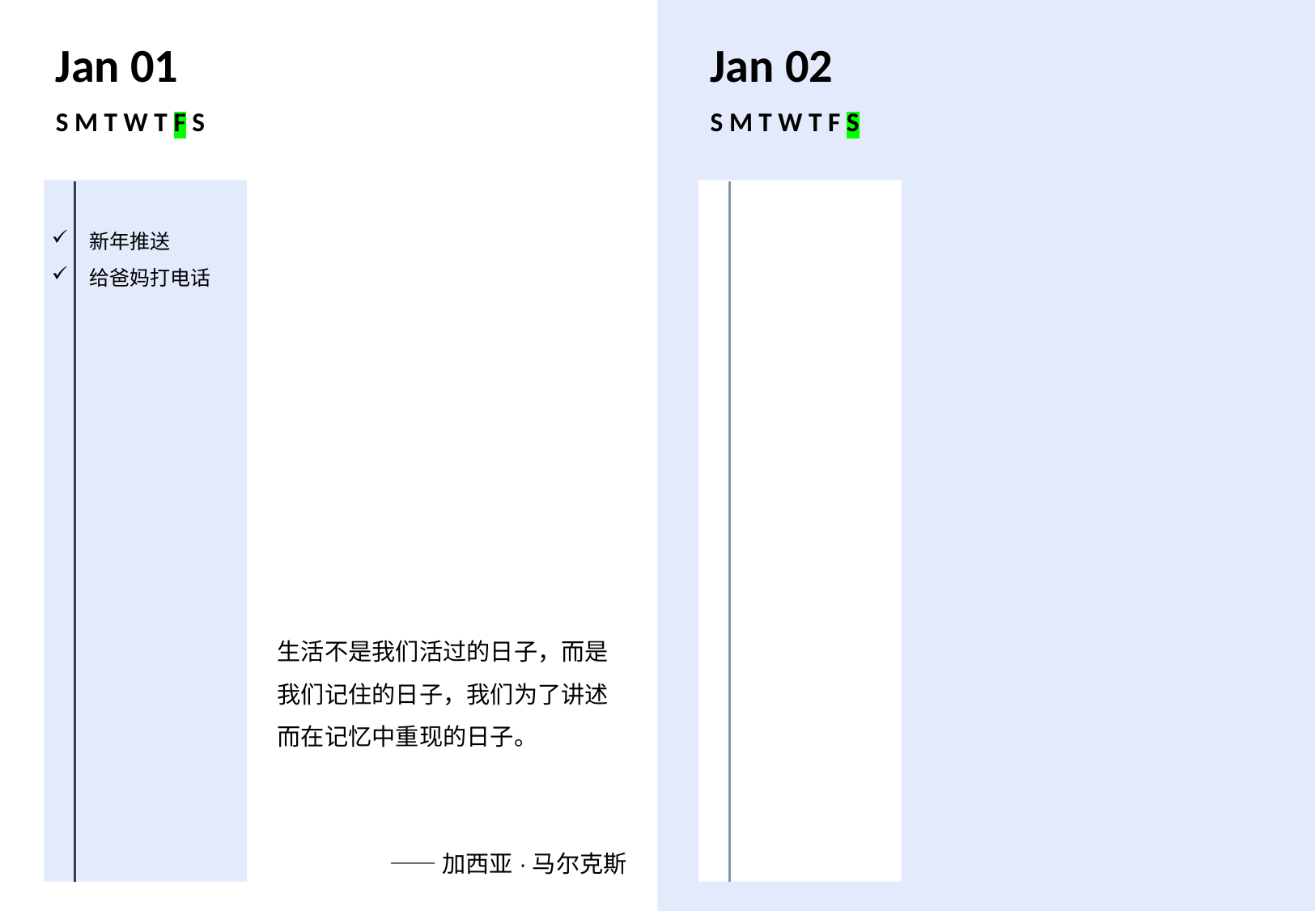

Jan 01
Jan 02
S M T W T F S
S M T W T F S

新年推送
给爸妈打电话
生活不是我们活过的日子，而是我们记住的日子，我们为了讲述而在记忆中重现的日子。

——加西亚·马尔克斯